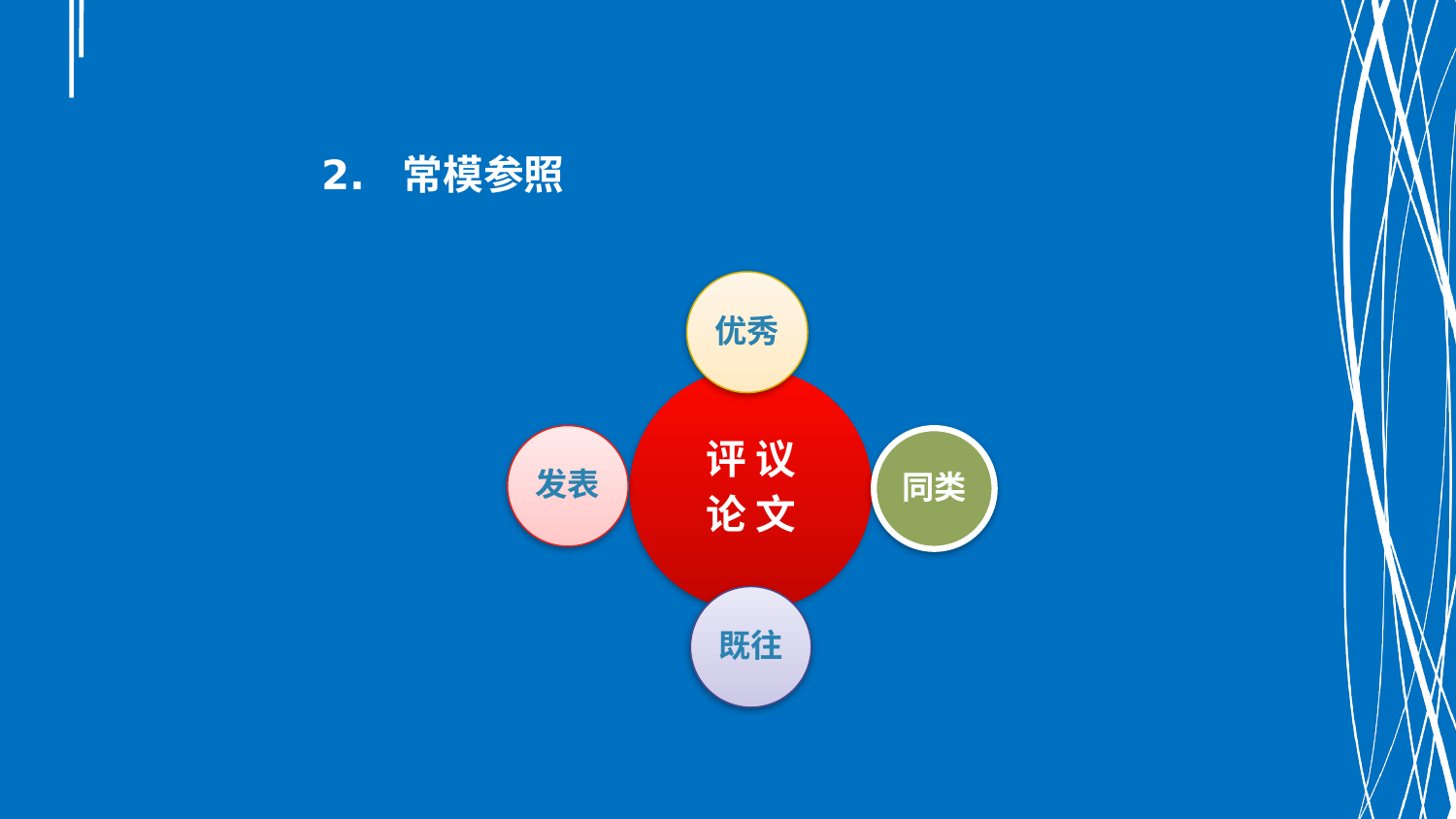

# 2.  常模参照
评 议
论 文
优秀
同类
既往
发表